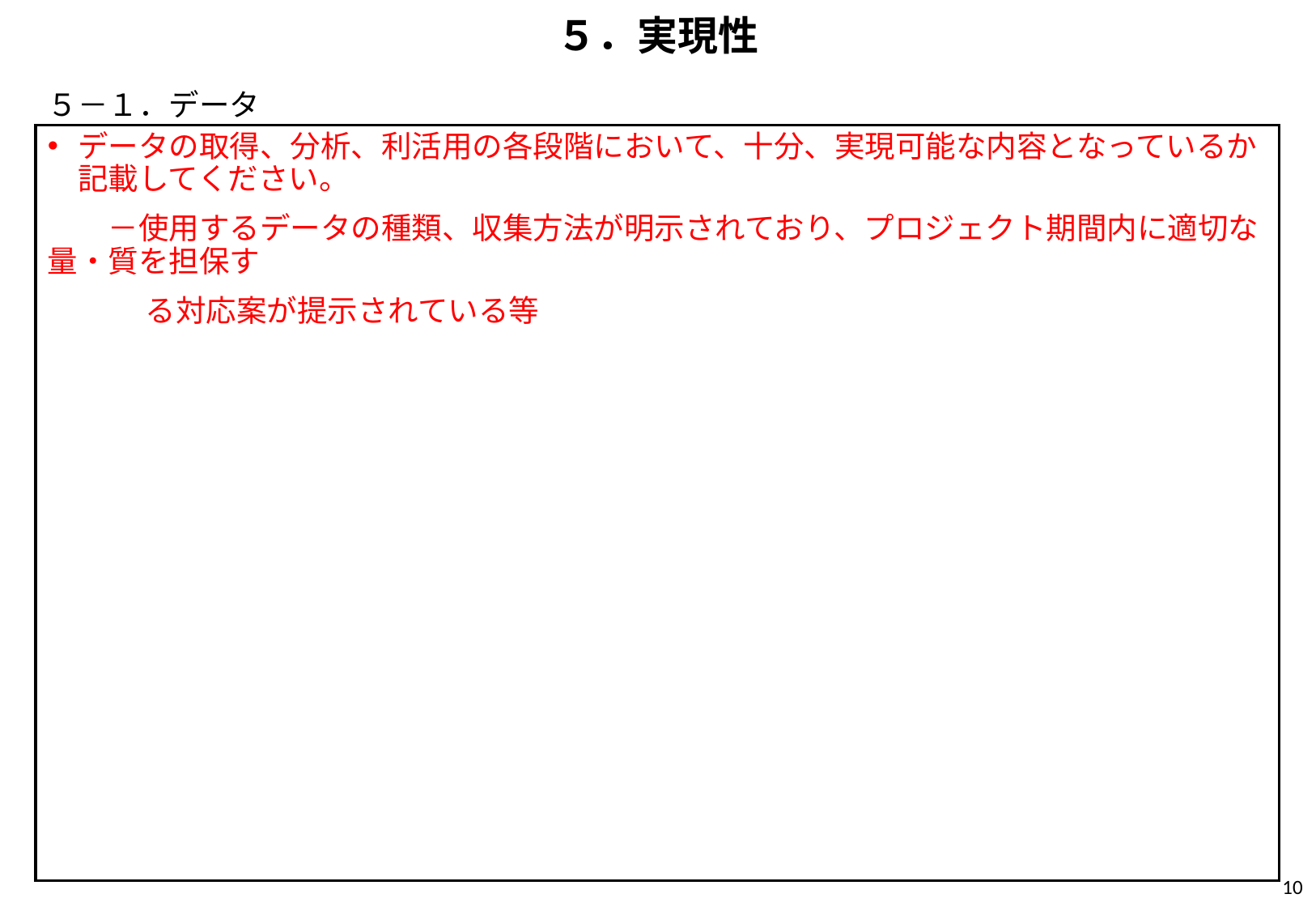

# ５．実現性
５－１．データ
データの取得、分析、利活用の各段階において、十分、実現可能な内容となっているか記載してください。
　　－使用するデータの種類、収集方法が明示されており、プロジェクト期間内に適切な量・質を担保す
　　　 る対応案が提示されている等

10